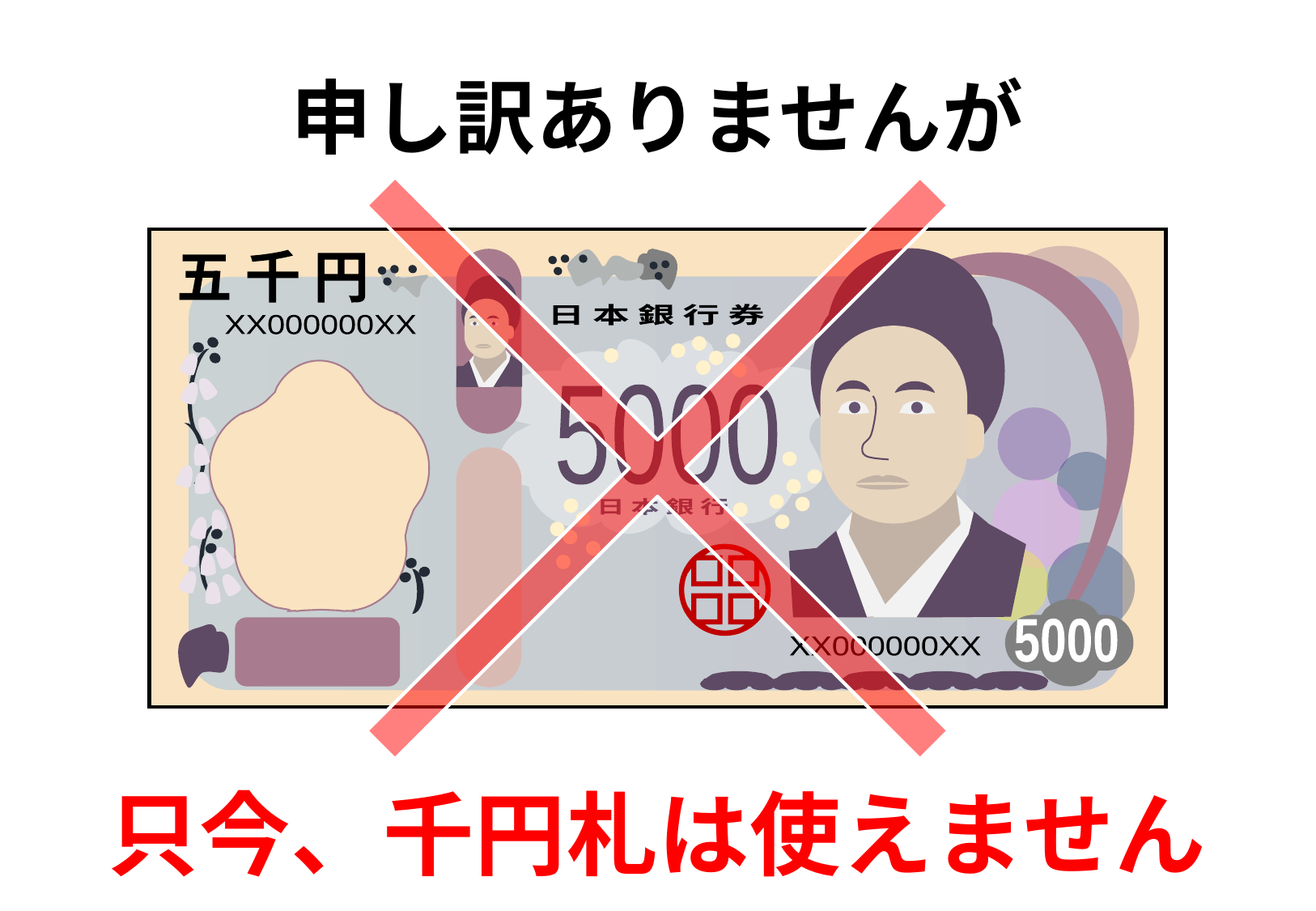

申し訳ありませんが

五 千 円

日 本 銀 行 券
XX000000XX

5000

日 本 銀 行

5000

XX000000XX

只今、千円札は使えません